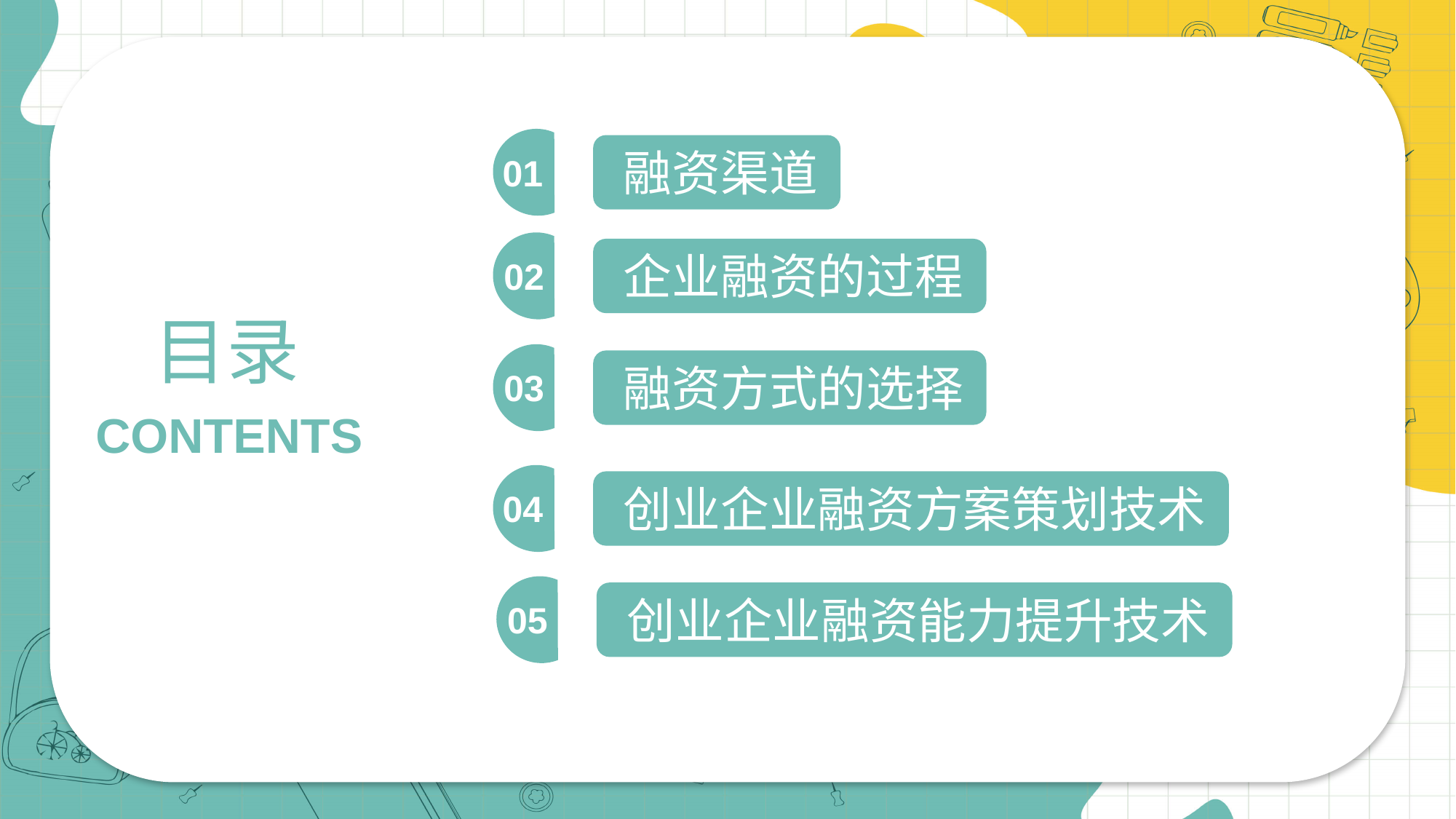

融资渠道
01
https://www.ypppt.com/

企业融资的过程
02
目录

融资方式的选择
03
CONTENTS

创业企业融资方案策划技术
04

创业企业融资能力提升技术
05